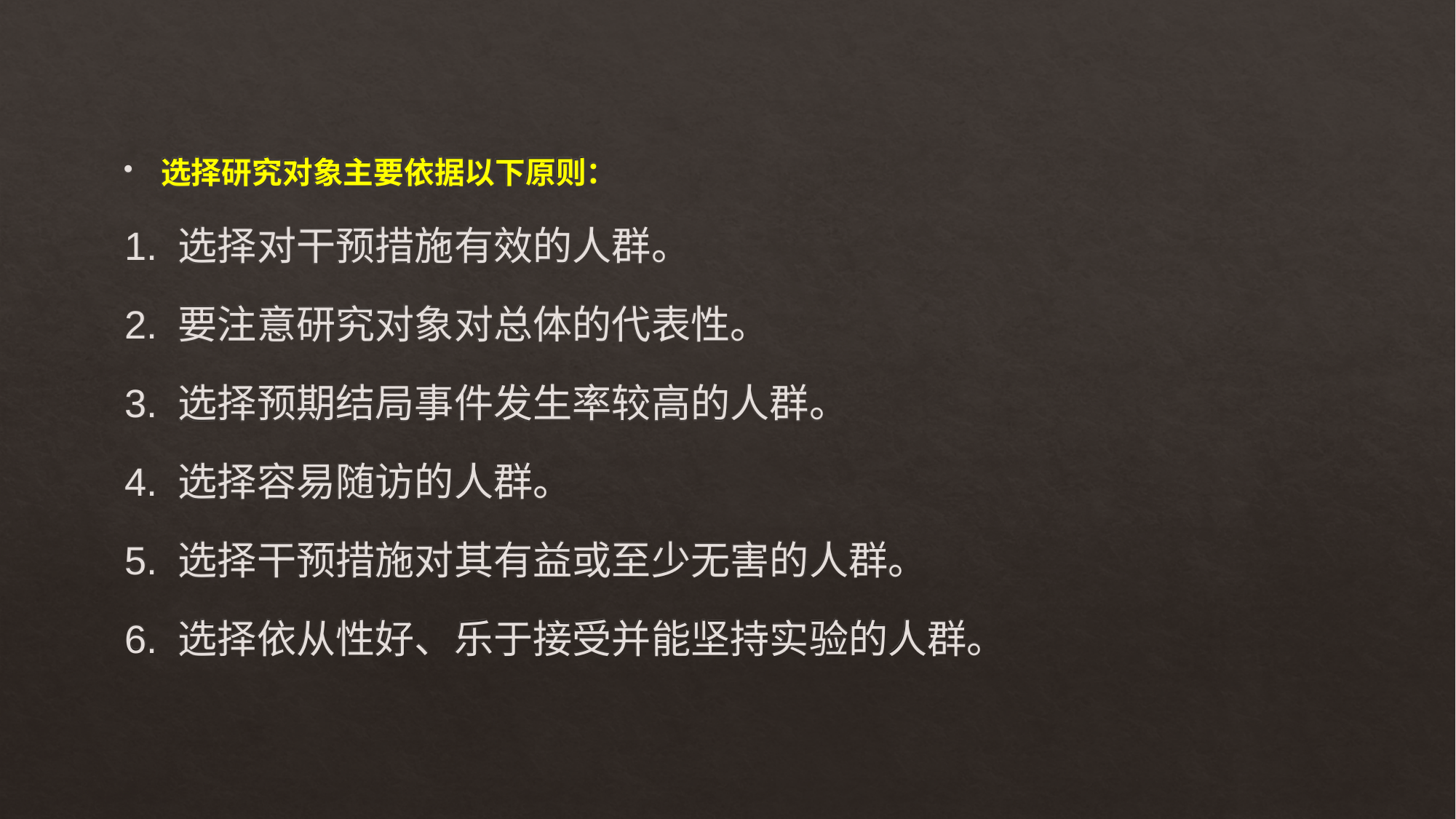

选择研究对象主要依据以下原则：
1. 选择对干预措施有效的人群。
2. 要注意研究对象对总体的代表性。
3. 选择预期结局事件发生率较高的人群。
4. 选择容易随访的人群。
5. 选择干预措施对其有益或至少无害的人群。
6. 选择依从性好、乐于接受并能坚持实验的人群。